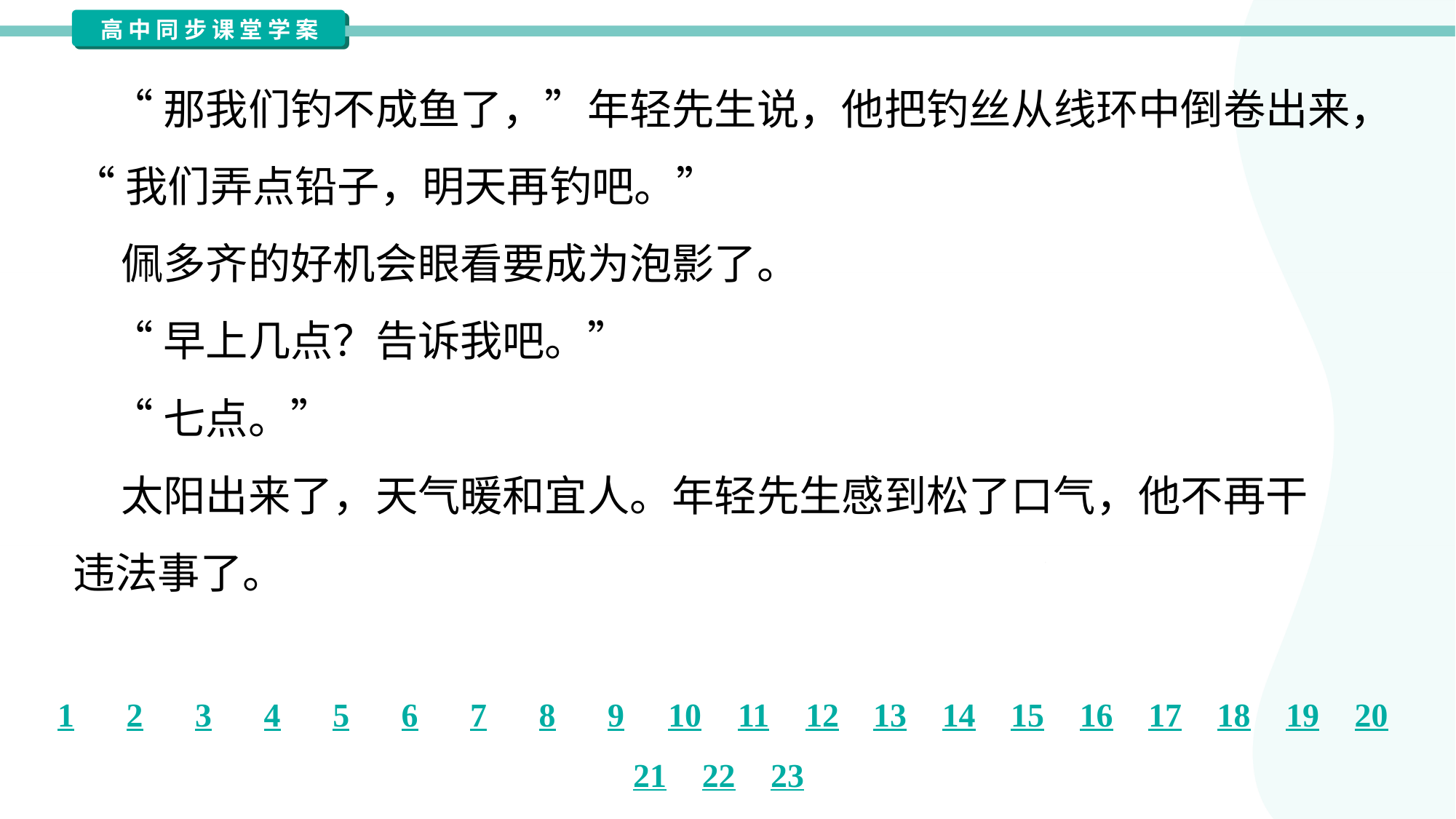

“那我们钓不成鱼了，”年轻先生说，他把钓丝从线环中倒卷出来，
“我们弄点铅子，明天再钓吧。”
    佩多齐的好机会眼看要成为泡影了。
    “早上几点？告诉我吧。”
    “七点。”
    太阳出来了，天气暖和宜人。年轻先生感到松了口气，他不再干
违法事了。